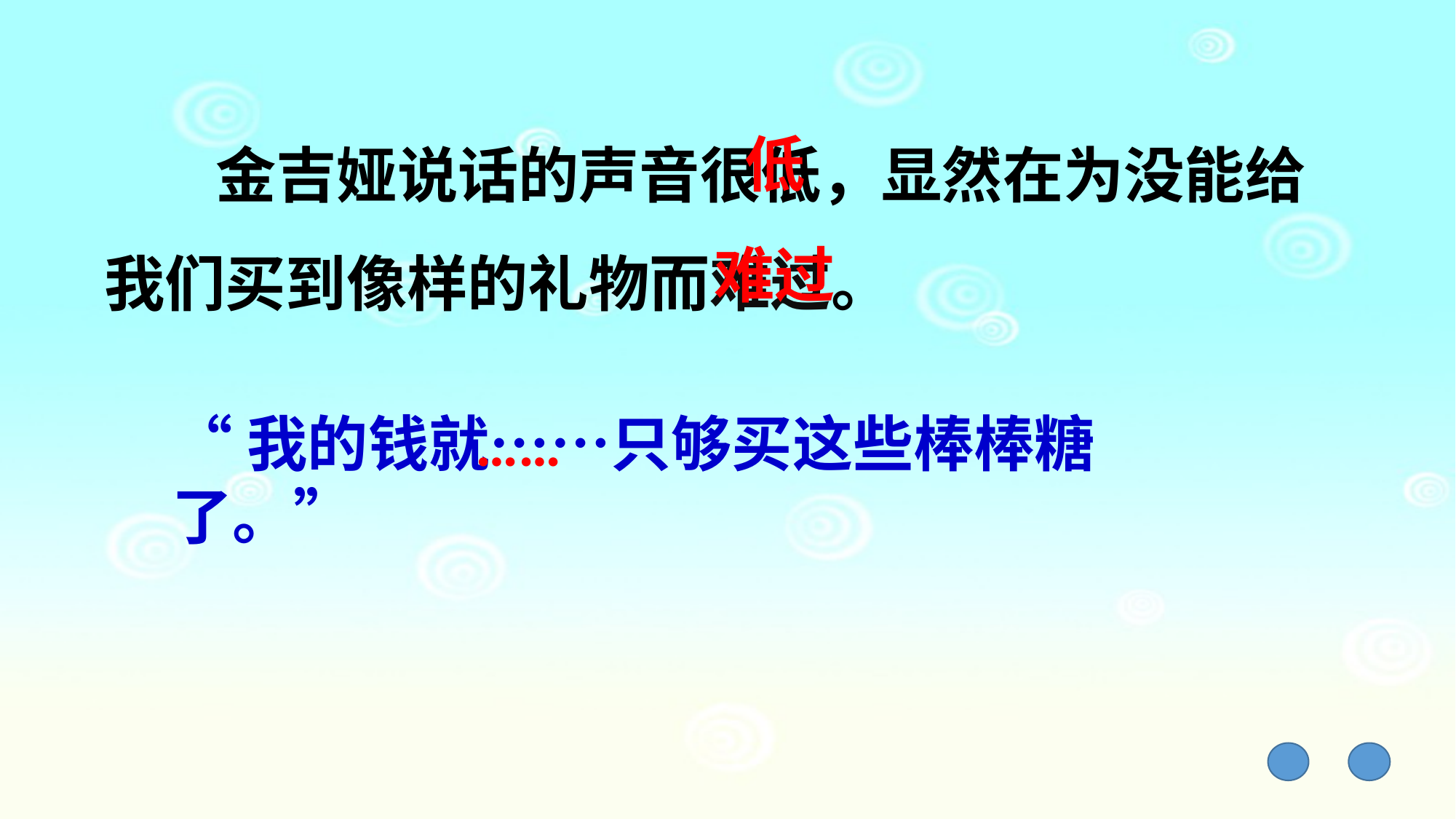

金吉娅说话的声音很低，显然在为没能给我们买到像样的礼物而难过。
低
难过
“我的钱就……只够买这些棒棒糖了。”
……